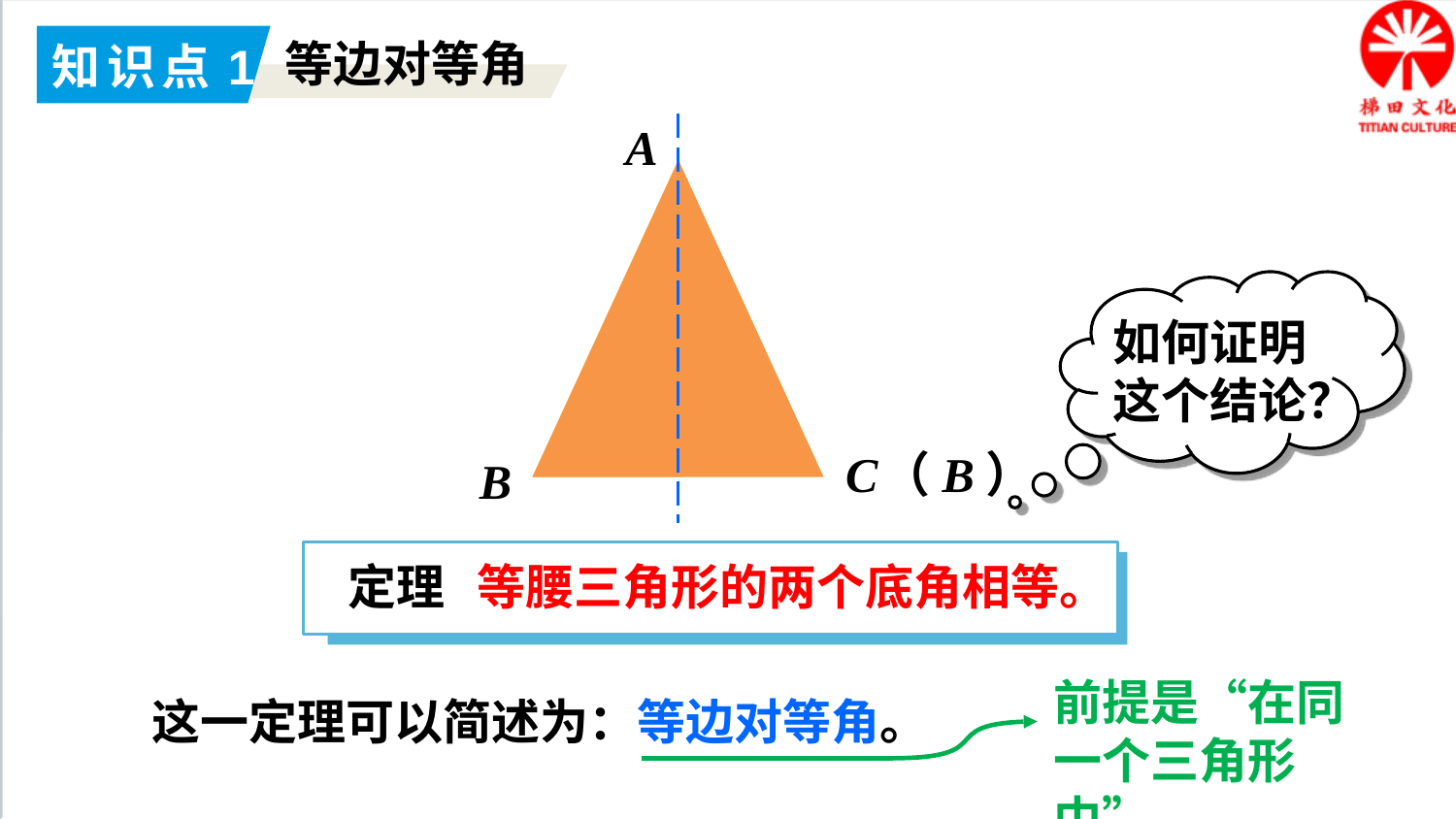

知识点1

等边对等角
A

如何证明这个结论？
C
（B）
B

定理   等腰三角形的两个底角相等。
前提是“在同一个三角形中”
这一定理可以简述为：等边对等角。